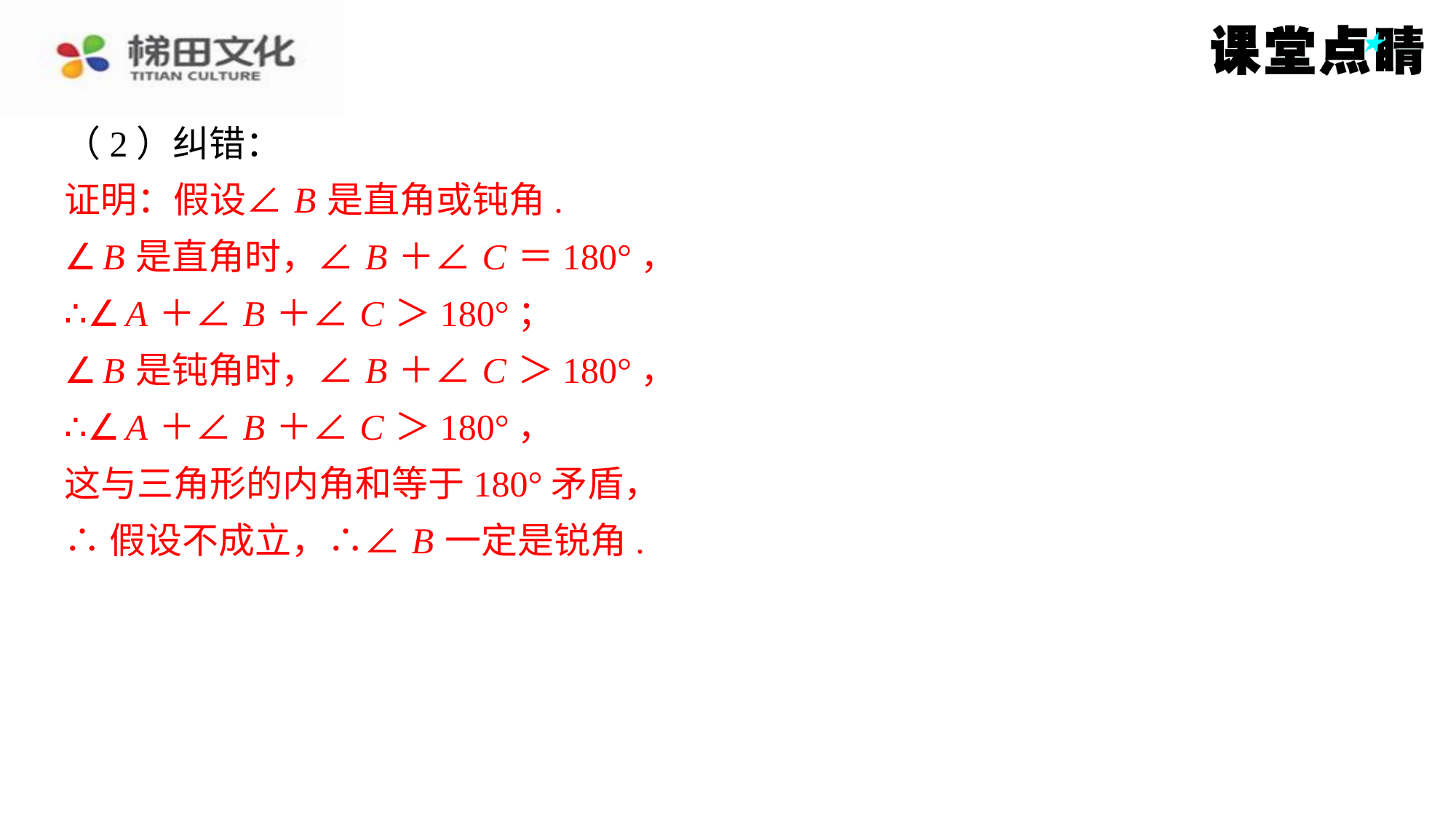

（2）纠错：
证明：假设∠ B 是直角或钝角.
∠ B 是直角时，∠ B ＋∠ C ＝180°，
∴∠ A ＋∠ B ＋∠ C ＞180°；
∠ B 是钝角时，∠ B ＋∠ C ＞180°，
∴∠ A ＋∠ B ＋∠ C ＞180°，
这与三角形的内角和等于180°矛盾，
∴假设不成立，∴∠ B 一定是锐角.
证明：假设∠ B 是直角或钝角.
∠ B 是直角时，∠ B ＋∠ C ＝180°，
∴∠ A ＋∠ B ＋∠ C ＞180°；
∠ B 是钝角时，∠ B ＋∠ C ＞180°，
∴∠ A ＋∠ B ＋∠ C ＞180°，
这与三角形的内角和等于180°矛盾，
∴假设不成立，∴∠ B 一定是锐角.